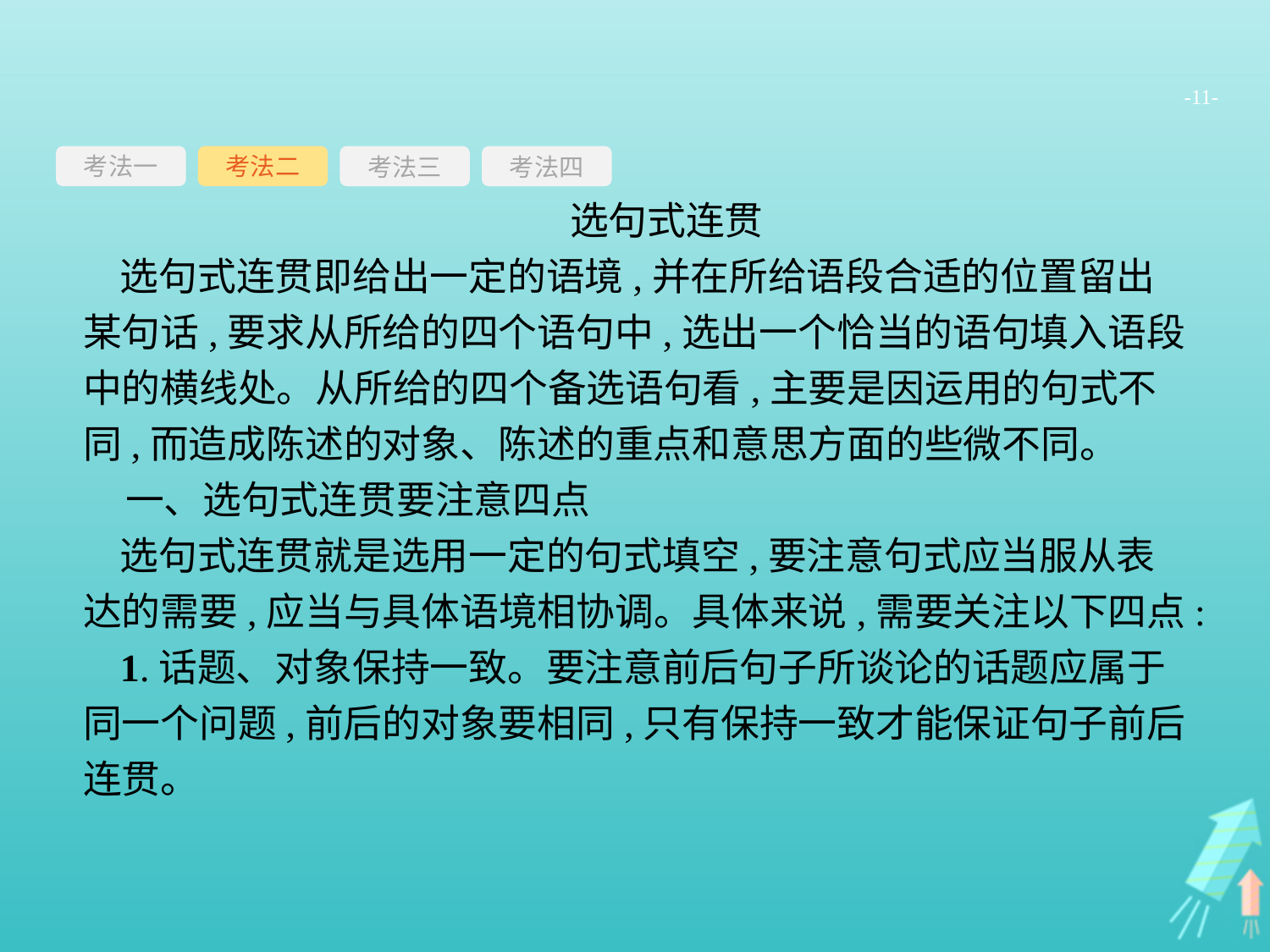

-11-
考法一
考法三
考法四
考法二
选句式连贯
选句式连贯即给出一定的语境,并在所给语段合适的位置留出某句话,要求从所给的四个语句中,选出一个恰当的语句填入语段中的横线处。从所给的四个备选语句看,主要是因运用的句式不同,而造成陈述的对象、陈述的重点和意思方面的些微不同。
一、选句式连贯要注意四点
选句式连贯就是选用一定的句式填空,要注意句式应当服从表达的需要,应当与具体语境相协调。具体来说,需要关注以下四点:
1.话题、对象保持一致。要注意前后句子所谈论的话题应属于同一个问题,前后的对象要相同,只有保持一致才能保证句子前后连贯。